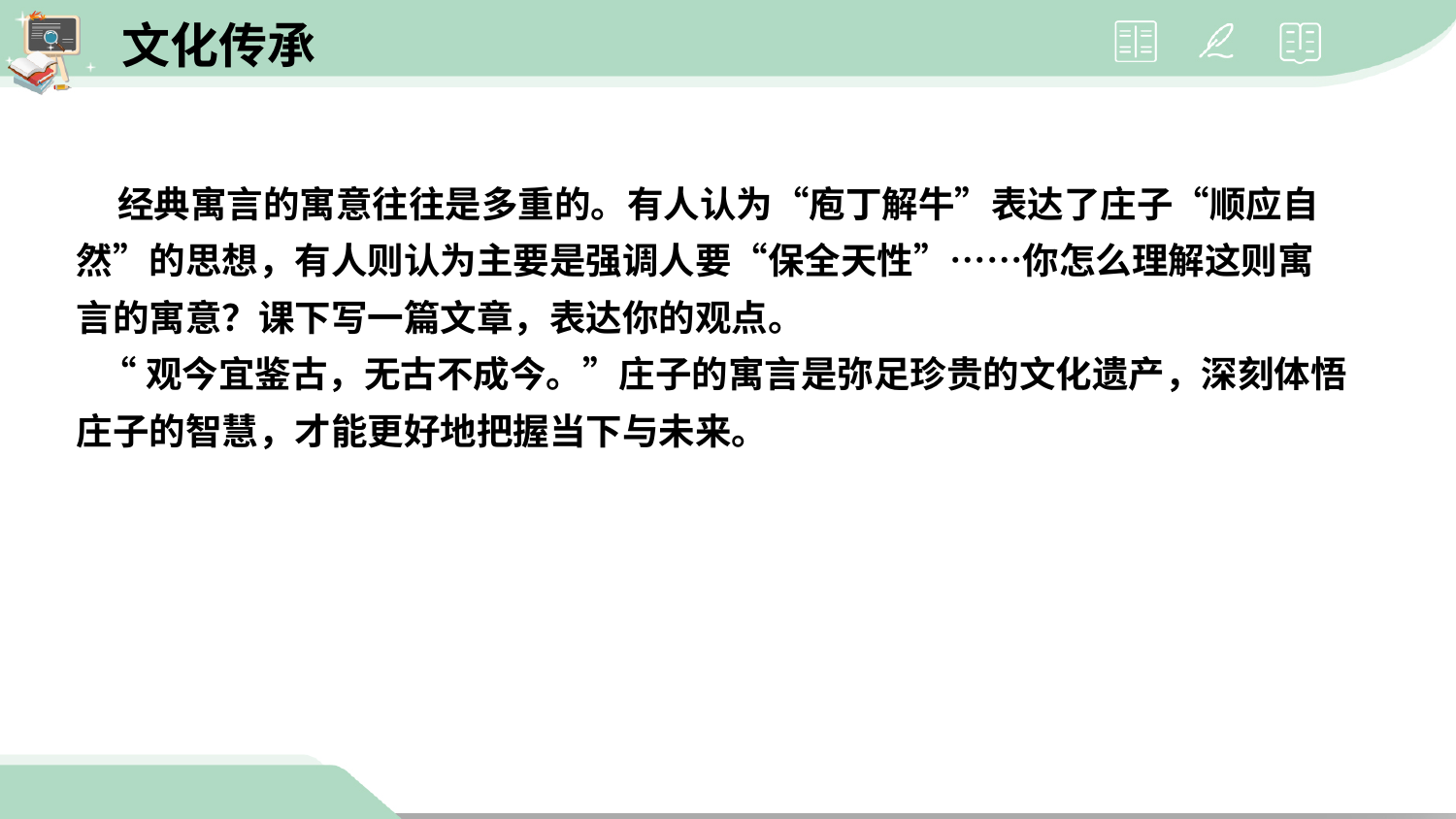

文化传承
    经典寓言的寓意往往是多重的。有人认为“庖丁解牛”表达了庄子“顺应自然”的思想，有人则认为主要是强调人要“保全天性”……你怎么理解这则寓言的寓意？课下写一篇文章，表达你的观点。
   “观今宜鉴古，无古不成今。”庄子的寓言是弥足珍贵的文化遗产，深刻体悟庄子的智慧，才能更好地把握当下与未来。